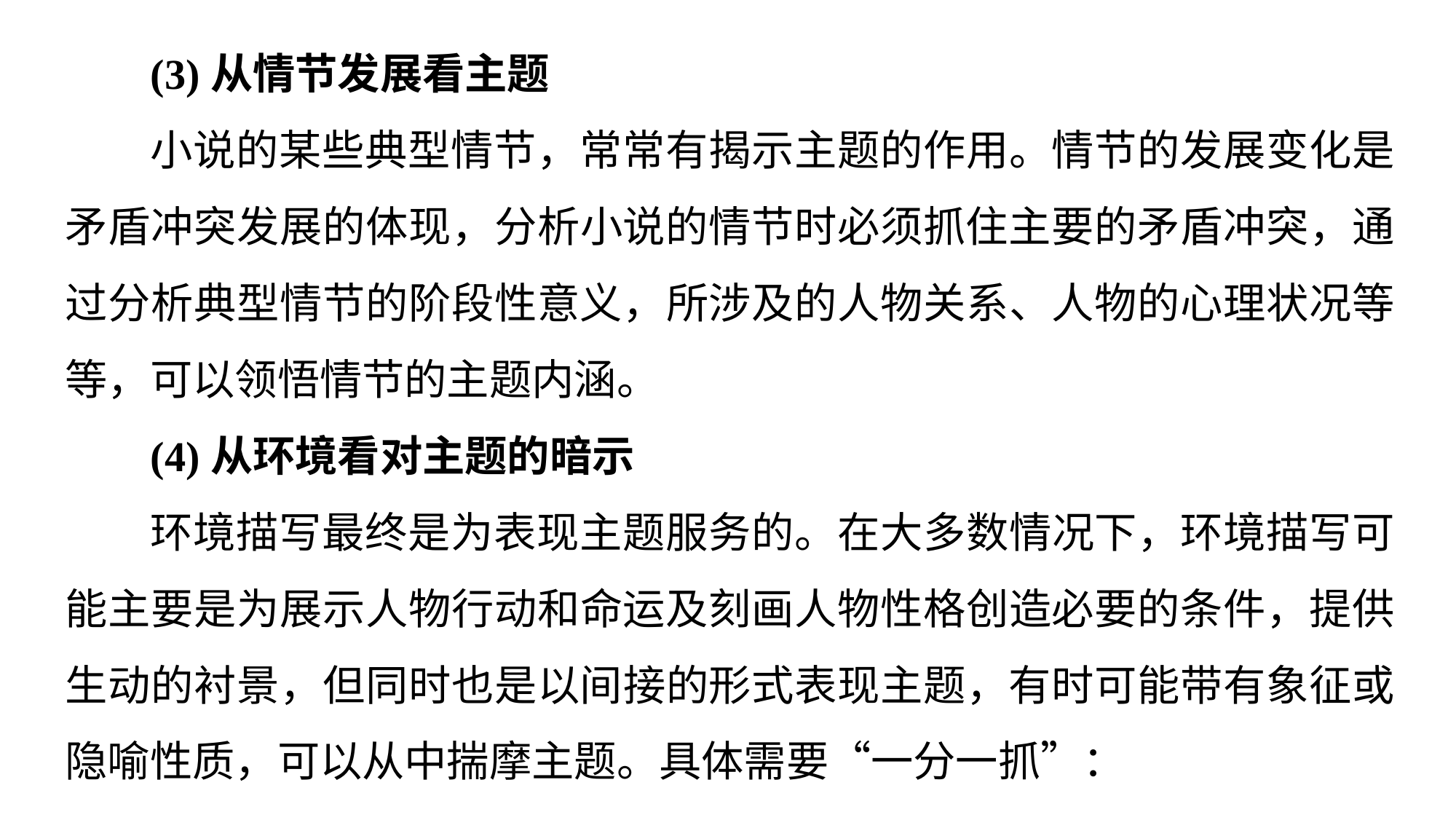

(3)从情节发展看主题
小说的某些典型情节，常常有揭示主题的作用。情节的发展变化是矛盾冲突发展的体现，分析小说的情节时必须抓住主要的矛盾冲突，通过分析典型情节的阶段性意义，所涉及的人物关系、人物的心理状况等等，可以领悟情节的主题内涵。
(4)从环境看对主题的暗示
环境描写最终是为表现主题服务的。在大多数情况下，环境描写可能主要是为展示人物行动和命运及刻画人物性格创造必要的条件，提供生动的衬景，但同时也是以间接的形式表现主题，有时可能带有象征或隐喻性质，可以从中揣摩主题。具体需要“一分一抓”：